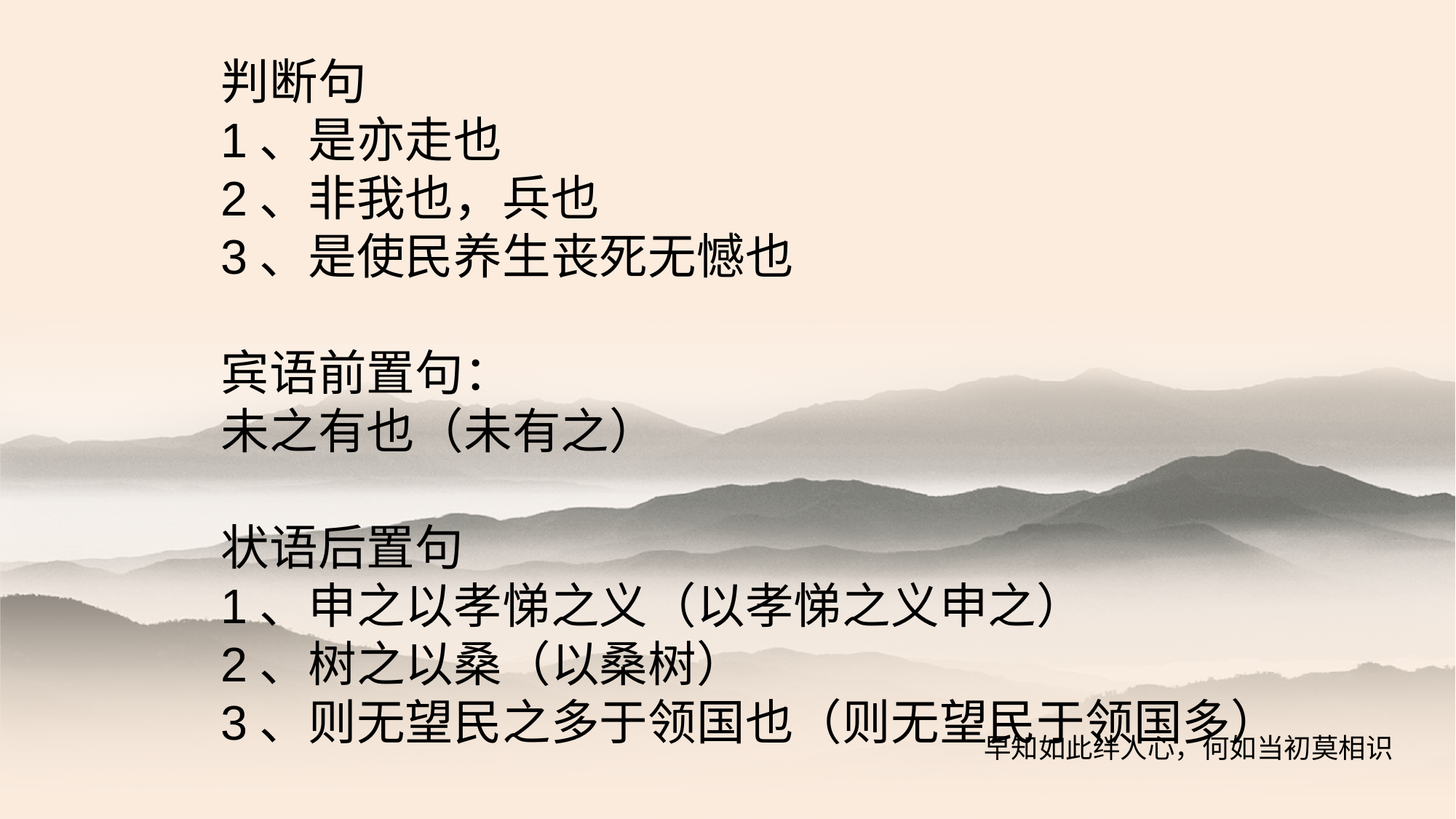

判断句
1、是亦走也
2、非我也，兵也
3、是使民养生丧死无憾也

宾语前置句：
未之有也（未有之）

状语后置句
1、申之以孝悌之义（以孝悌之义申之）
2、树之以桑（以桑树）
3、则无望民之多于领国也（则无望民于领国多）